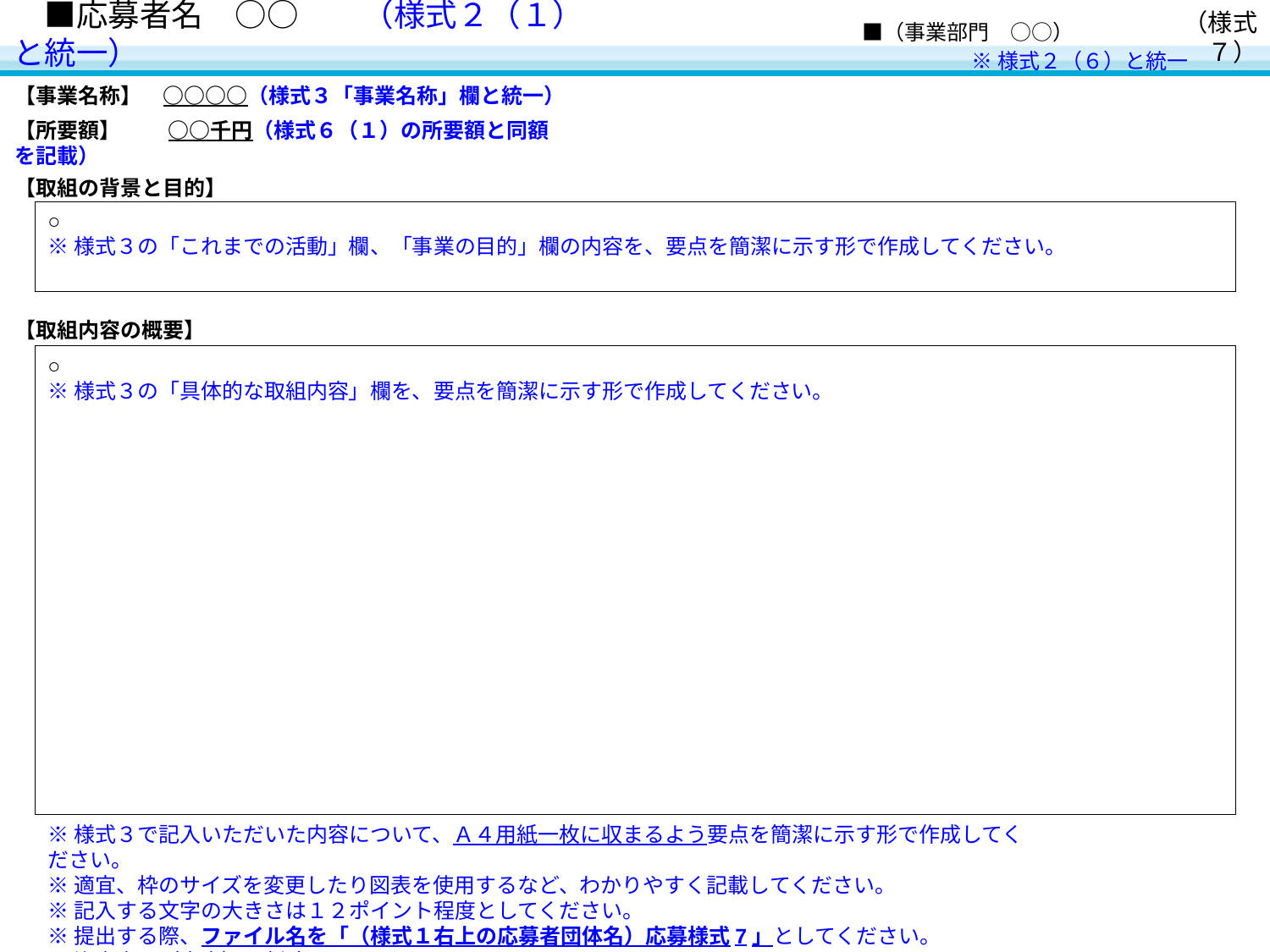

# ■応募者名　○○　　（様式２（１）と統一）
　■（事業部門　○○）
（様式７）
※様式２（６）と統一
【事業名称】　○○○○（様式３「事業名称」欄と統一）

【所要額】　　 ○○千円（様式６（１）の所要額と同額を記載）
【取組の背景と目的】
○
※様式３の「これまでの活動」欄、「事業の目的」欄の内容を、要点を簡潔に示す形で作成してください。
【取組内容の概要】
○
※様式３の「具体的な取組内容」欄を、要点を簡潔に示す形で作成してください。

※様式３で記入いただいた内容について、Ａ４用紙一枚に収まるよう要点を簡潔に示す形で作成してください。
※適宜、枠のサイズを変更したり図表を使用するなど、わかりやすく記載してください。
※記入する文字の大きさは１２ポイント程度としてください。
※提出する際、ファイル名を「（様式１右上の応募者団体名）応募様式7」としてください。
※注意書き（青字）は削除してください。